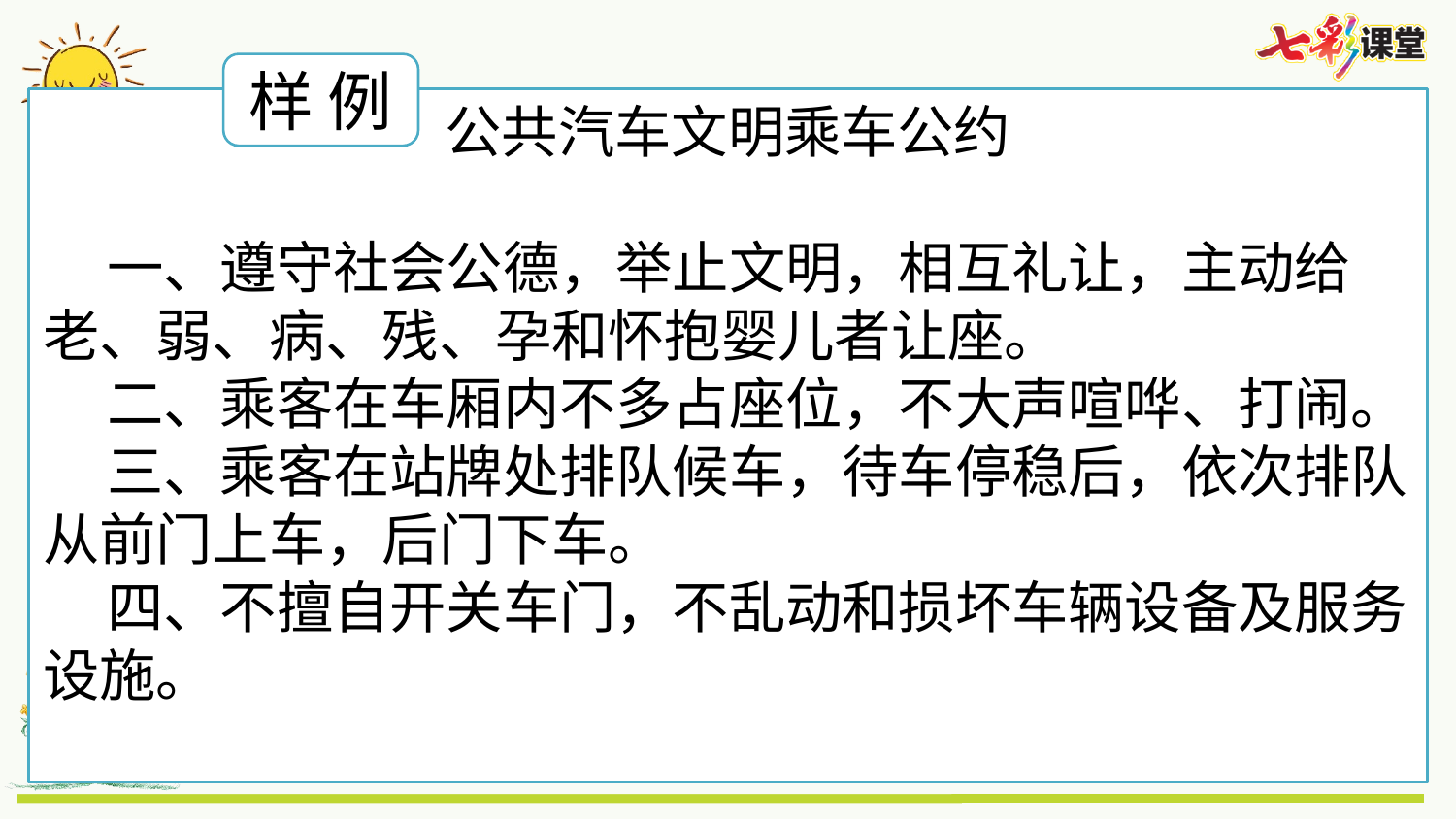

样 例
公共汽车文明乘车公约

    一、遵守社会公德，举止文明，相互礼让，主动给老、弱、病、残、孕和怀抱婴儿者让座。
    二、乘客在车厢内不多占座位，不大声喧哗、打闹。
    三、乘客在站牌处排队候车，待车停稳后，依次排队从前门上车，后门下车。
    四、不擅自开关车门，不乱动和损坏车辆设备及服务设施。